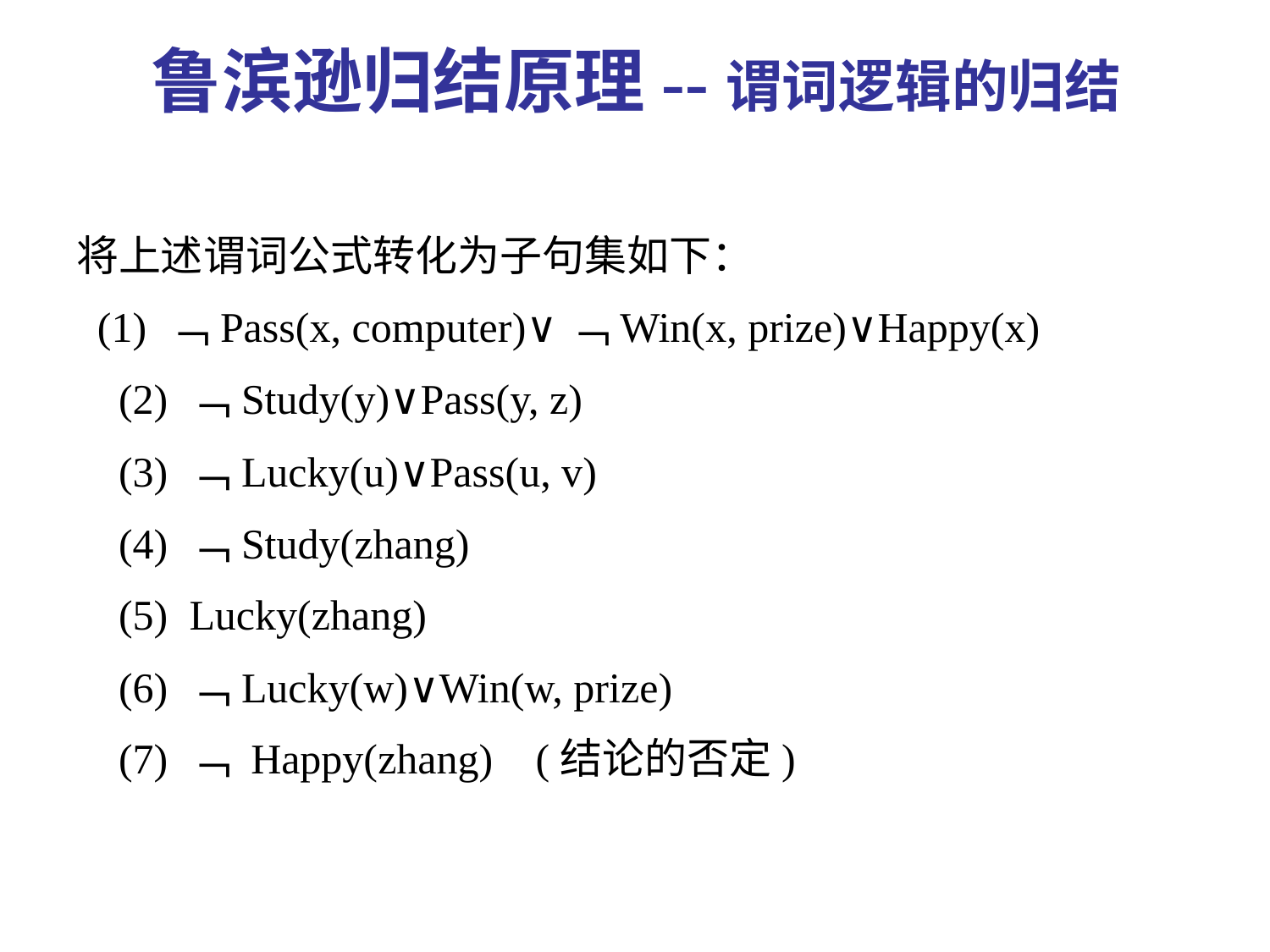

鲁滨逊归结原理--谓词逻辑的归结
将上述谓词公式转化为子句集如下：
  (1) ﹁Pass(x, computer)∨﹁Win(x, prize)∨Happy(x)
    (2) ﹁Study(y)∨Pass(y, z)
    (3) ﹁Lucky(u)∨Pass(u, v)
    (4) ﹁Study(zhang)
    (5)  Lucky(zhang)
    (6) ﹁Lucky(w)∨Win(w, prize)
    (7) ﹁ Happy(zhang)    (结论的否定)